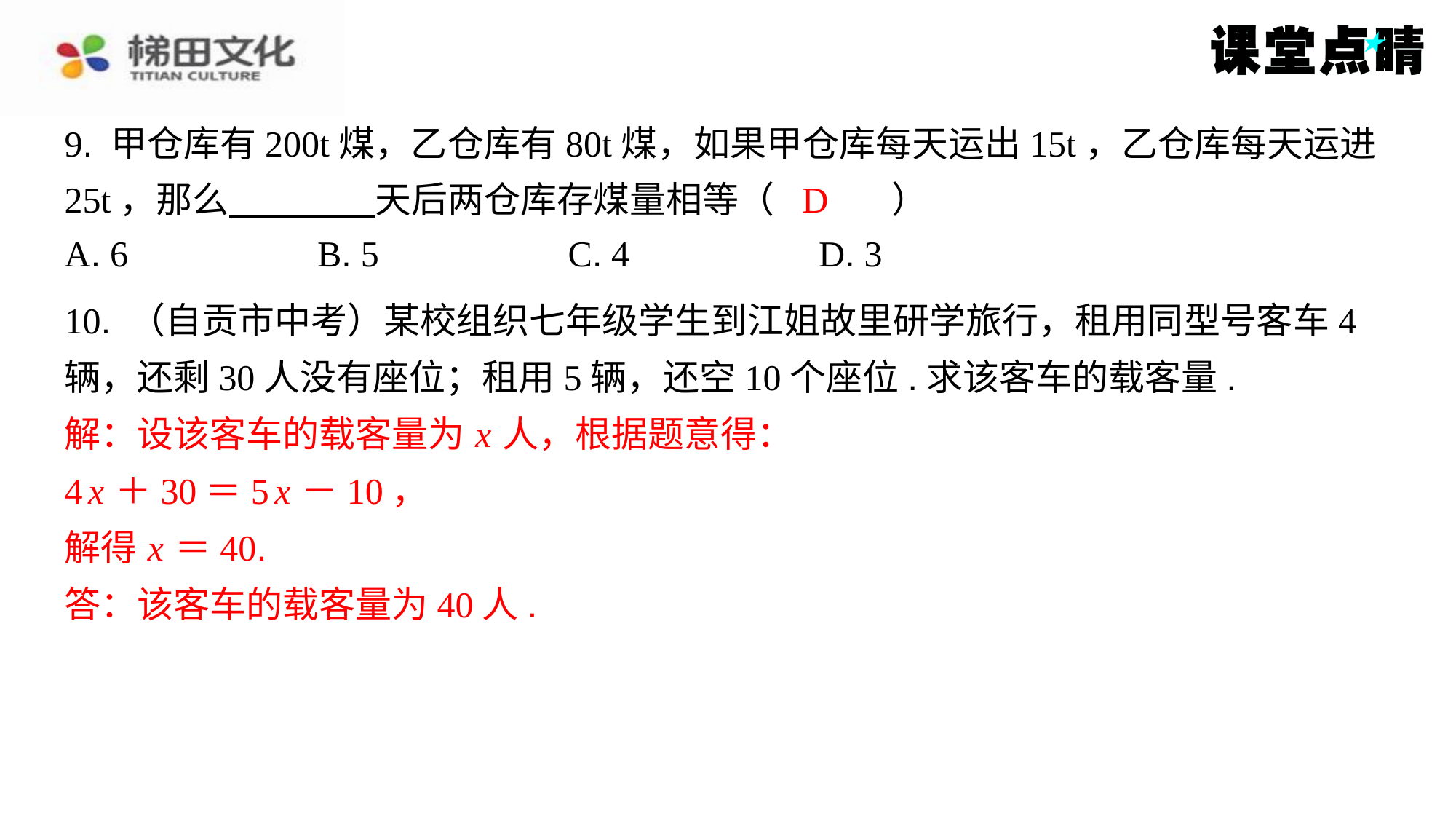

9. 甲仓库有200t煤，乙仓库有80t煤，如果甲仓库每天运出15t，乙仓库每天运进
25t，那么 　　　　天后两仓库存煤量相等（　D　）
D
| A. 6 | B. 5 | C. 4 | D. 3 |
| --- | --- | --- | --- |
10. （自贡市中考）某校组织七年级学生到江姐故里研学旅行，租用同型号客车4
辆，还剩30人没有座位；租用5辆，还空10个座位.求该客车的载客量.
解：设该客车的载客量为 x 人，根据题意得：
4 x ＋30＝5 x －10，
解得 x ＝40.
答：该客车的载客量为40人.
解：设该客车的载客量为 x 人，根据题意得：
4 x ＋30＝5 x －10，
解得 x ＝40.
答：该客车的载客量为40人.